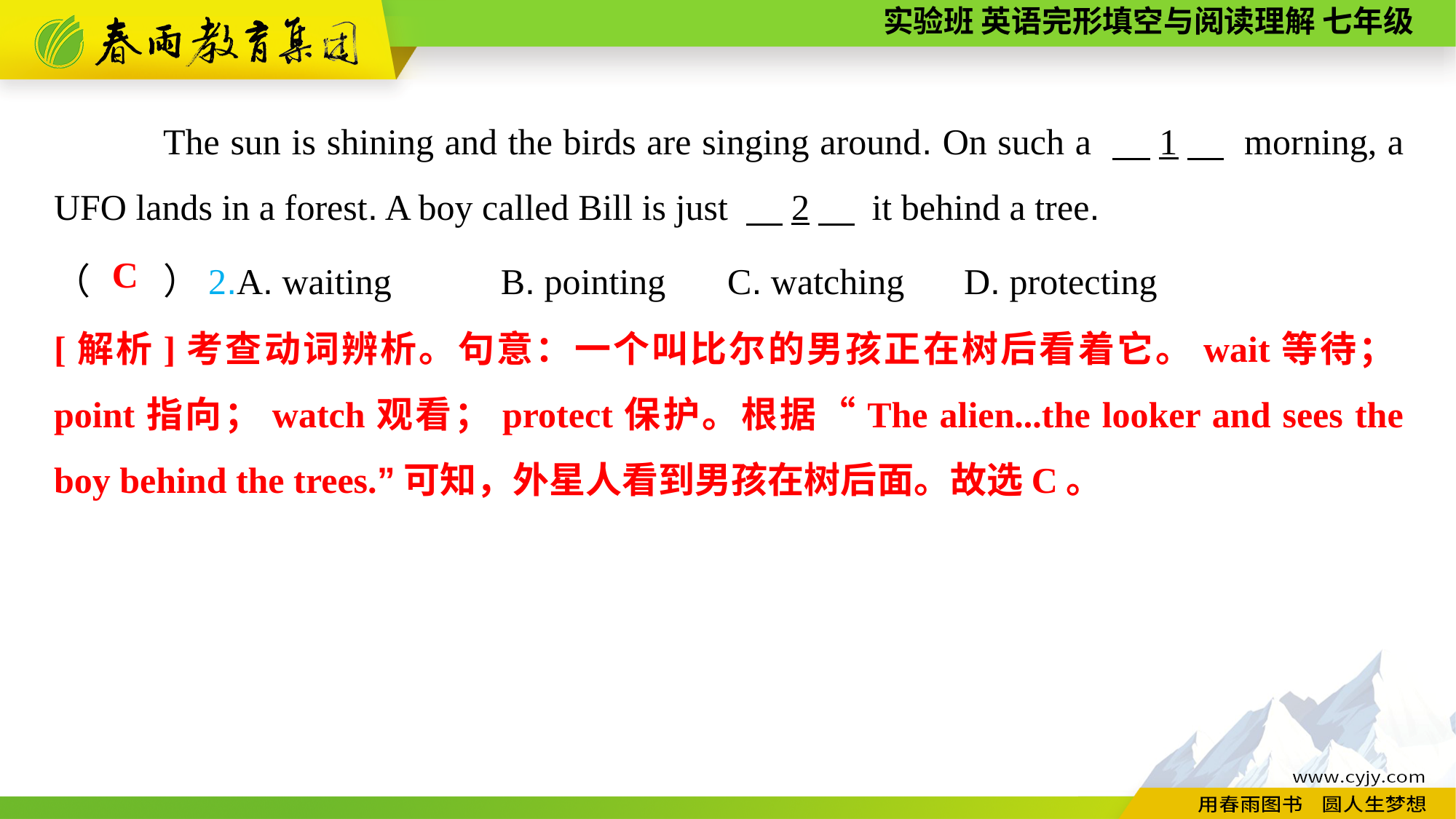

The sun is shining and the birds are singing around. On such a 　1　 morning, a UFO lands in a forest. A boy called Bill is just 　2　 it behind a tree.
（　　）2.A. waiting            B. pointing	  C. watching	    D. protecting
C
[解析]考查动词辨析。句意：一个叫比尔的男孩正在树后看着它。wait等待；point指向；watch观看；protect保护。根据“The alien...the looker and sees the boy behind the trees.”可知，外星人看到男孩在树后面。故选C。